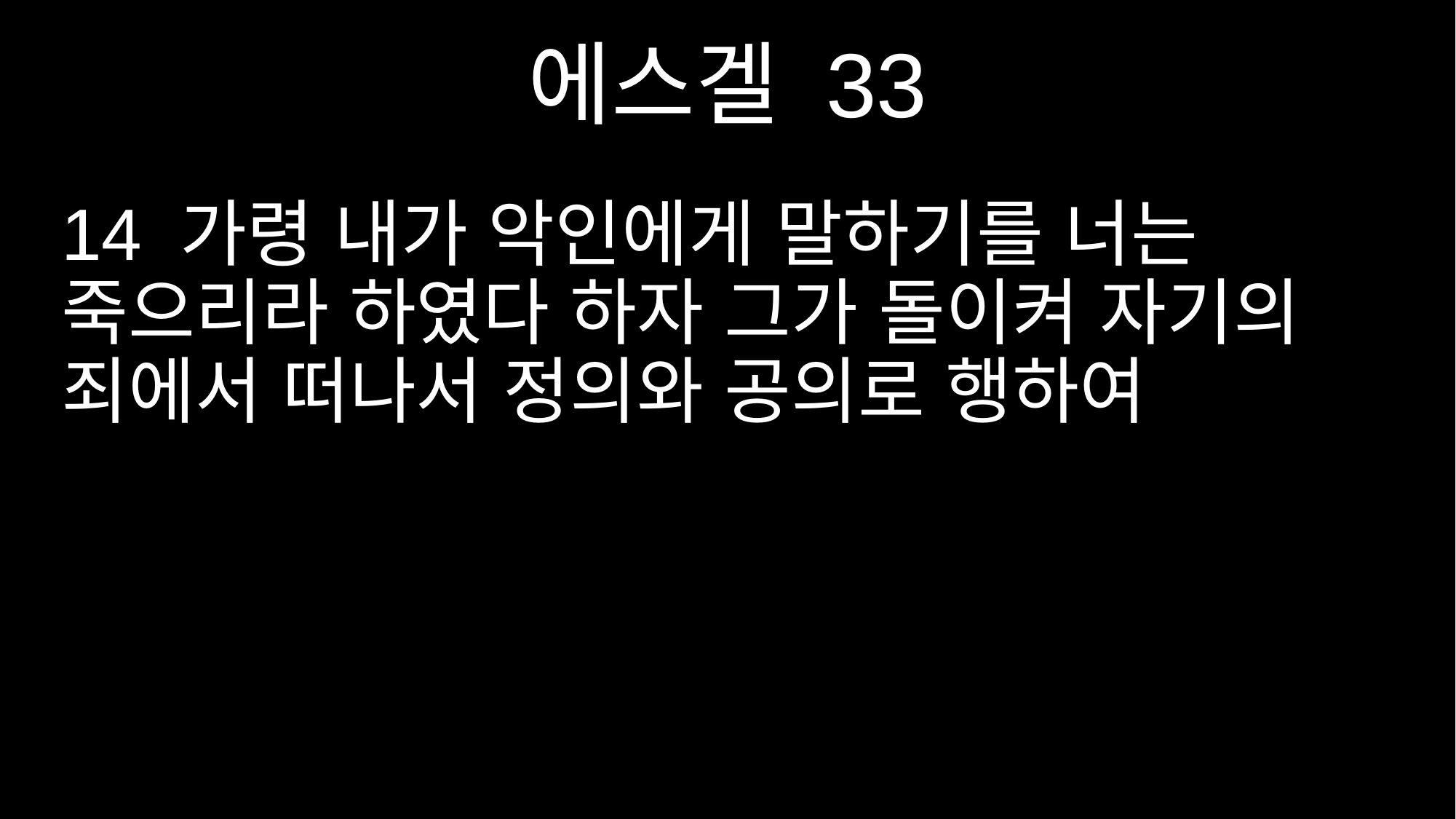

에스겔 33
14 가령 내가 악인에게 말하기를 너는 죽으리라 하였다 하자 그가 돌이켜 자기의 죄에서 떠나서 정의와 공의로 행하여